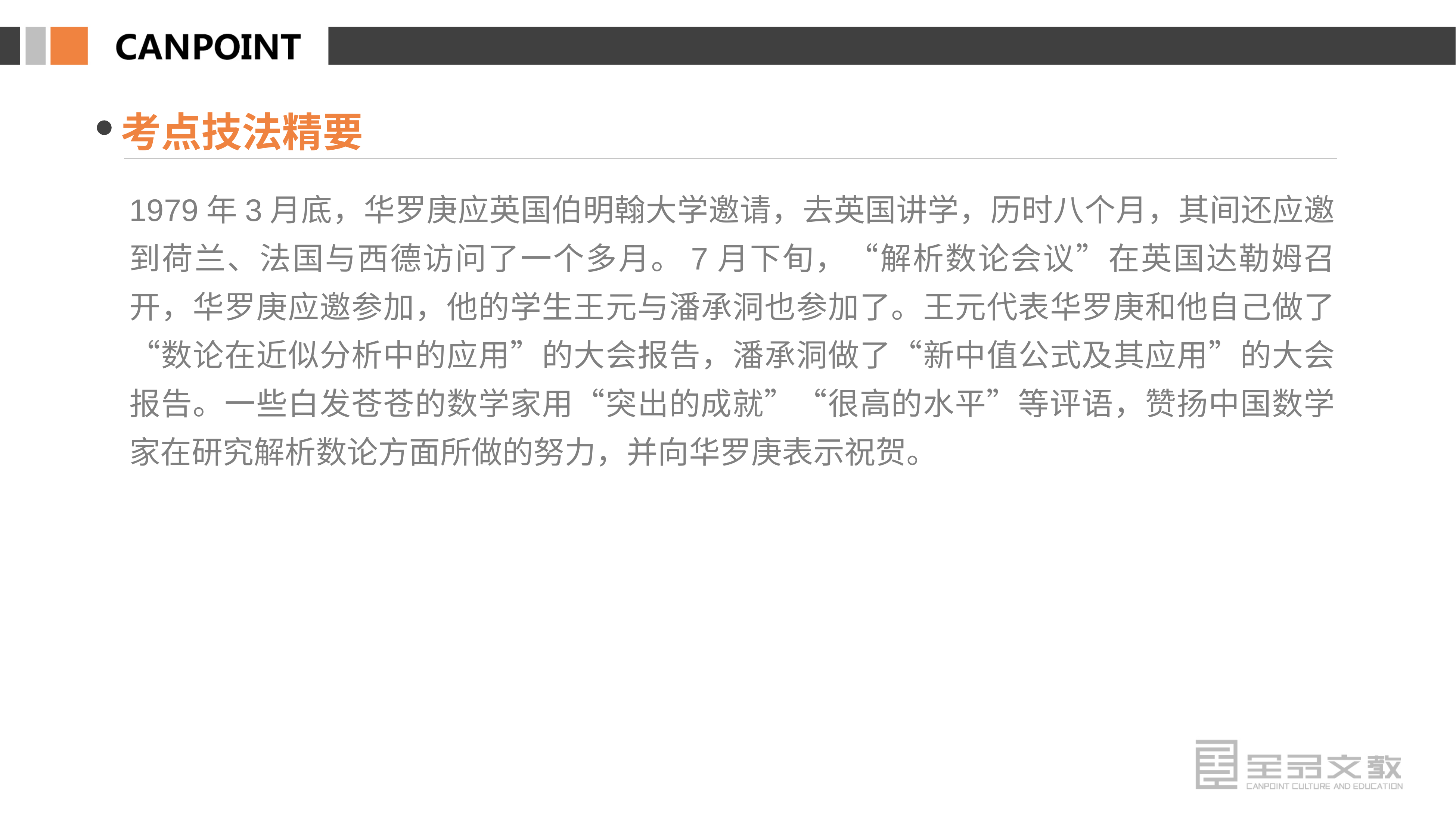

考点技法精要

1979年3月底，华罗庚应英国伯明翰大学邀请，去英国讲学，历时八个月，其间还应邀到荷兰、法国与西德访问了一个多月。7月下旬，“解析数论会议”在英国达勒姆召开，华罗庚应邀参加，他的学生王元与潘承洞也参加了。王元代表华罗庚和他自己做了“数论在近似分析中的应用”的大会报告，潘承洞做了“新中值公式及其应用”的大会报告。一些白发苍苍的数学家用“突出的成就”“很高的水平”等评语，赞扬中国数学家在研究解析数论方面所做的努力，并向华罗庚表示祝贺。